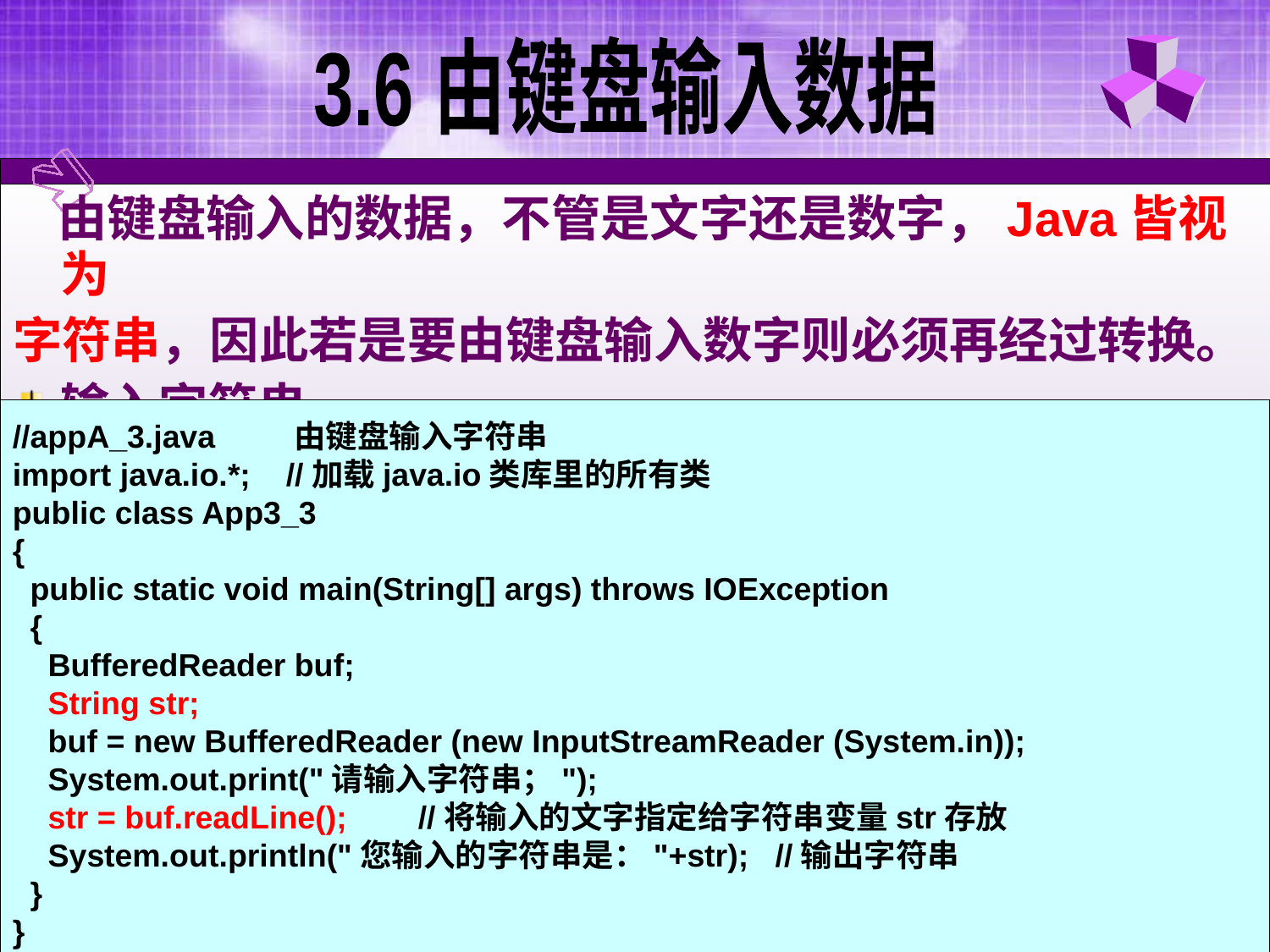

3.6 由键盘输入数据
   由键盘输入的数据，不管是文字还是数字，Java皆视为
字符串，因此若是要由键盘输入数字则必须再经过转换。
输入字符串

//appA_3.java        由键盘输入字符串
import java.io.*;    //加载java.io类库里的所有类
public class App3_3
{
  public static void main(String[] args) throws IOException
  {
    BufferedReader buf;
    String str;
    buf = new BufferedReader (new InputStreamReader (System.in));
    System.out.print("请输入字符串；");
    str = buf.readLine();        //将输入的文字指定给字符串变量str存放
    System.out.println("您输入的字符串是："+str);   //输出字符串
  }
}
14